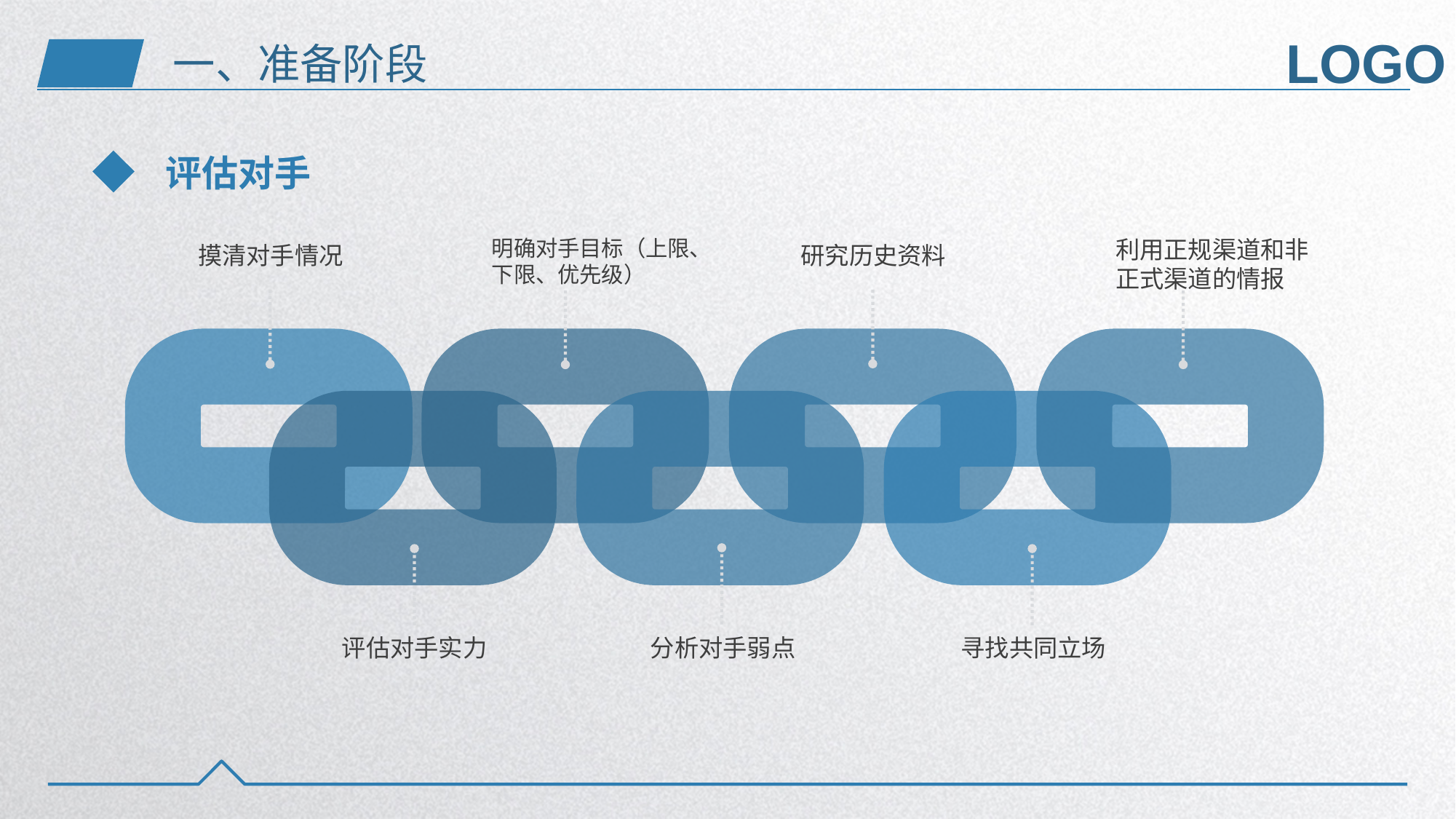

一、准备阶段
评估对手

利用正规渠道和非正式渠道的情报
研究历史资料
摸清对手情况
明确对手目标（上限、下限、优先级）

评估对手实力
寻找共同立场
分析对手弱点